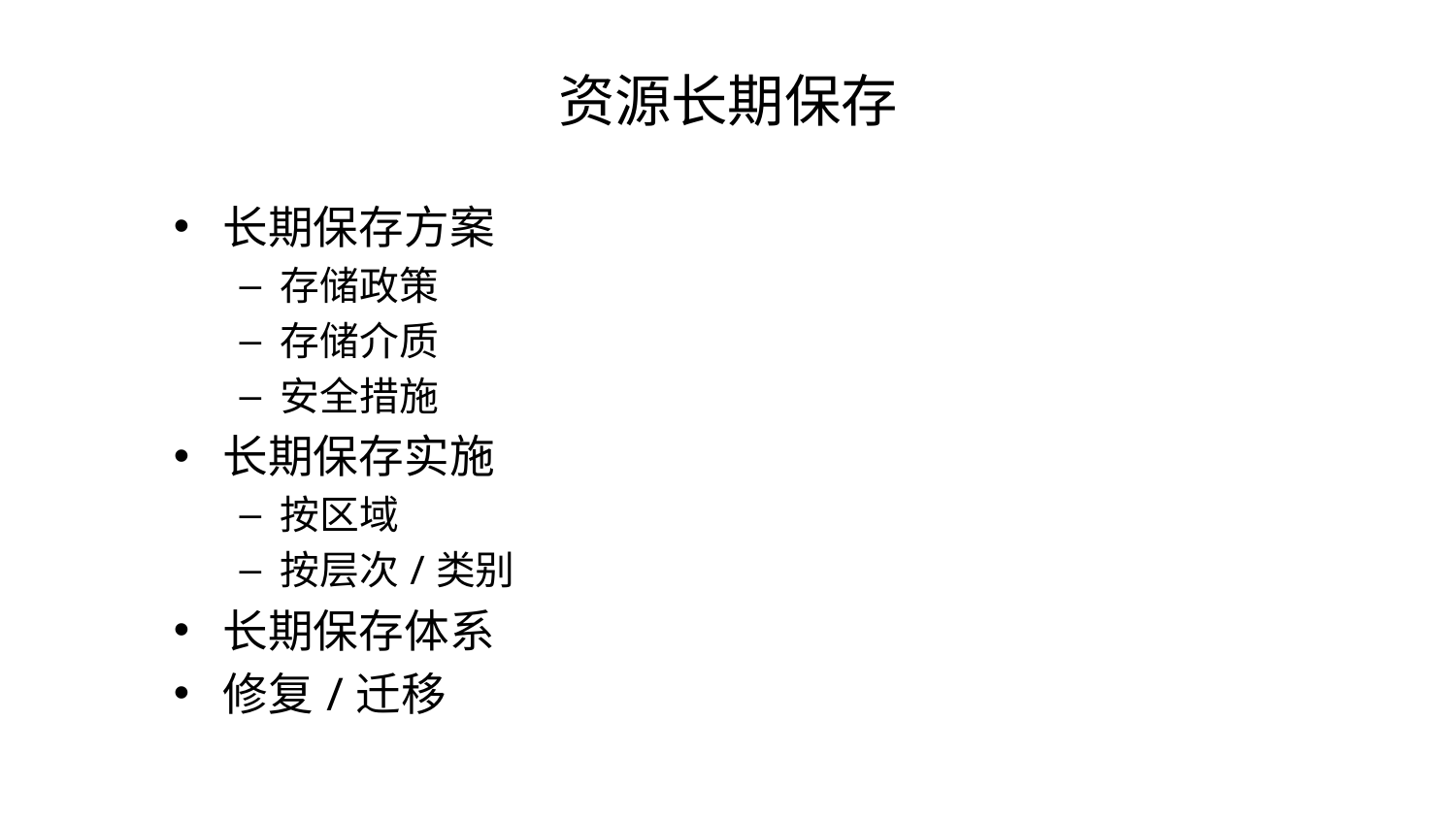

# 资源长期保存
长期保存方案
存储政策
存储介质
安全措施
长期保存实施
按区域
按层次/类别
长期保存体系
修复/迁移